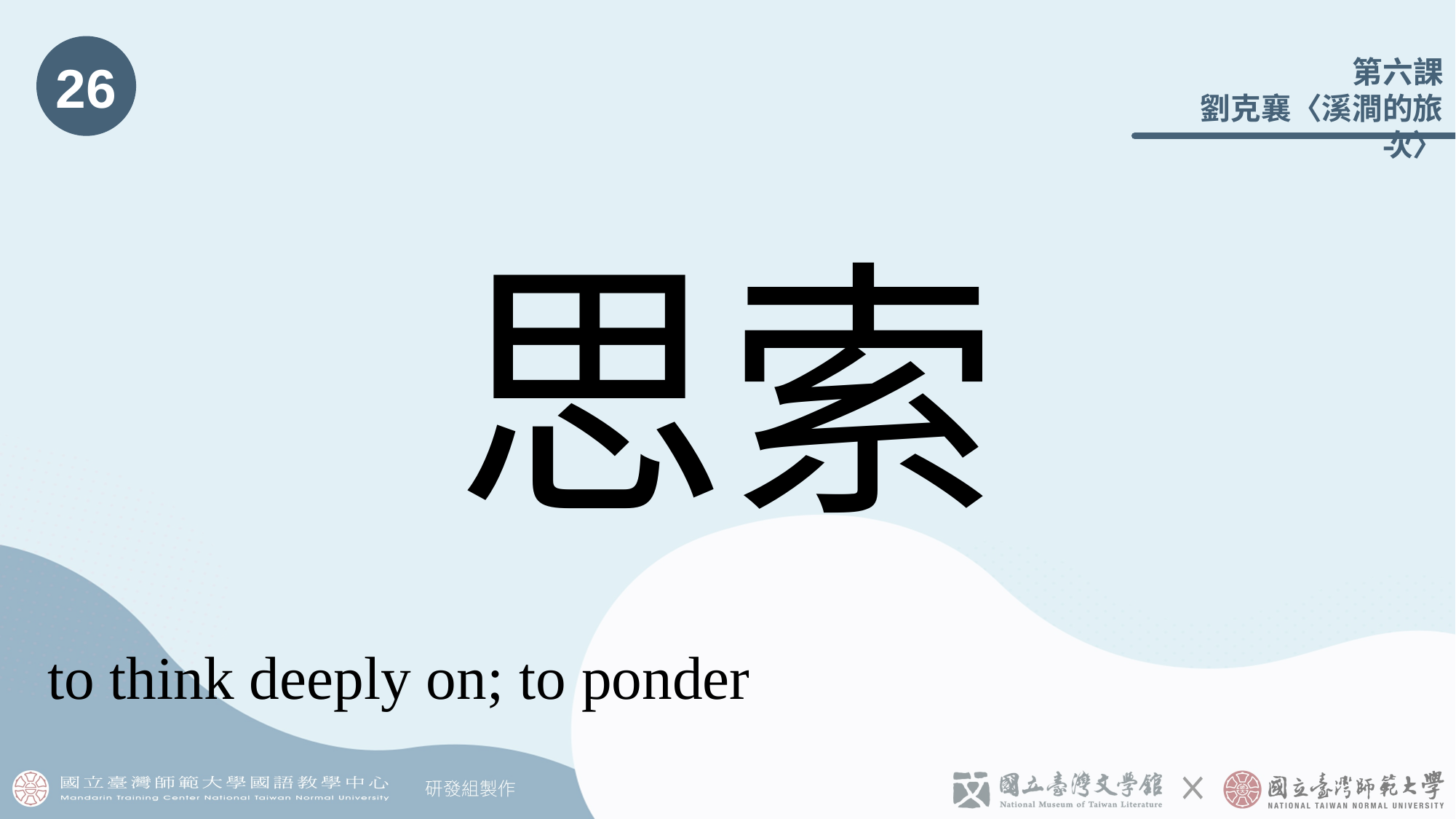

26
# 思索
to think deeply on; to ponder